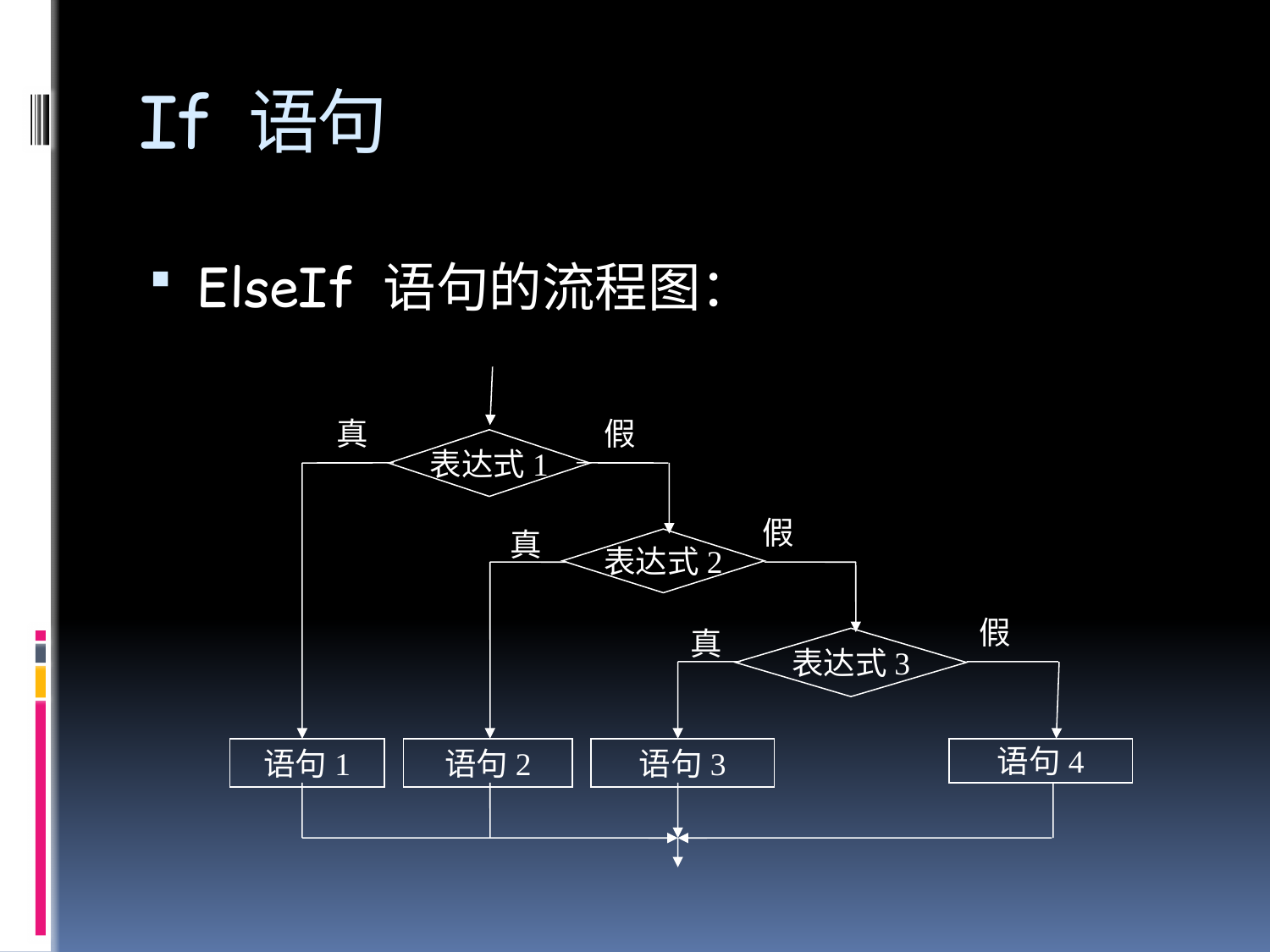

# If 语句
ElseIf 语句的流程图：

  真
 假
表达式1

假
    真
表达式2

 假
   真
表达式3

语句1
语句2
语句3
语句4